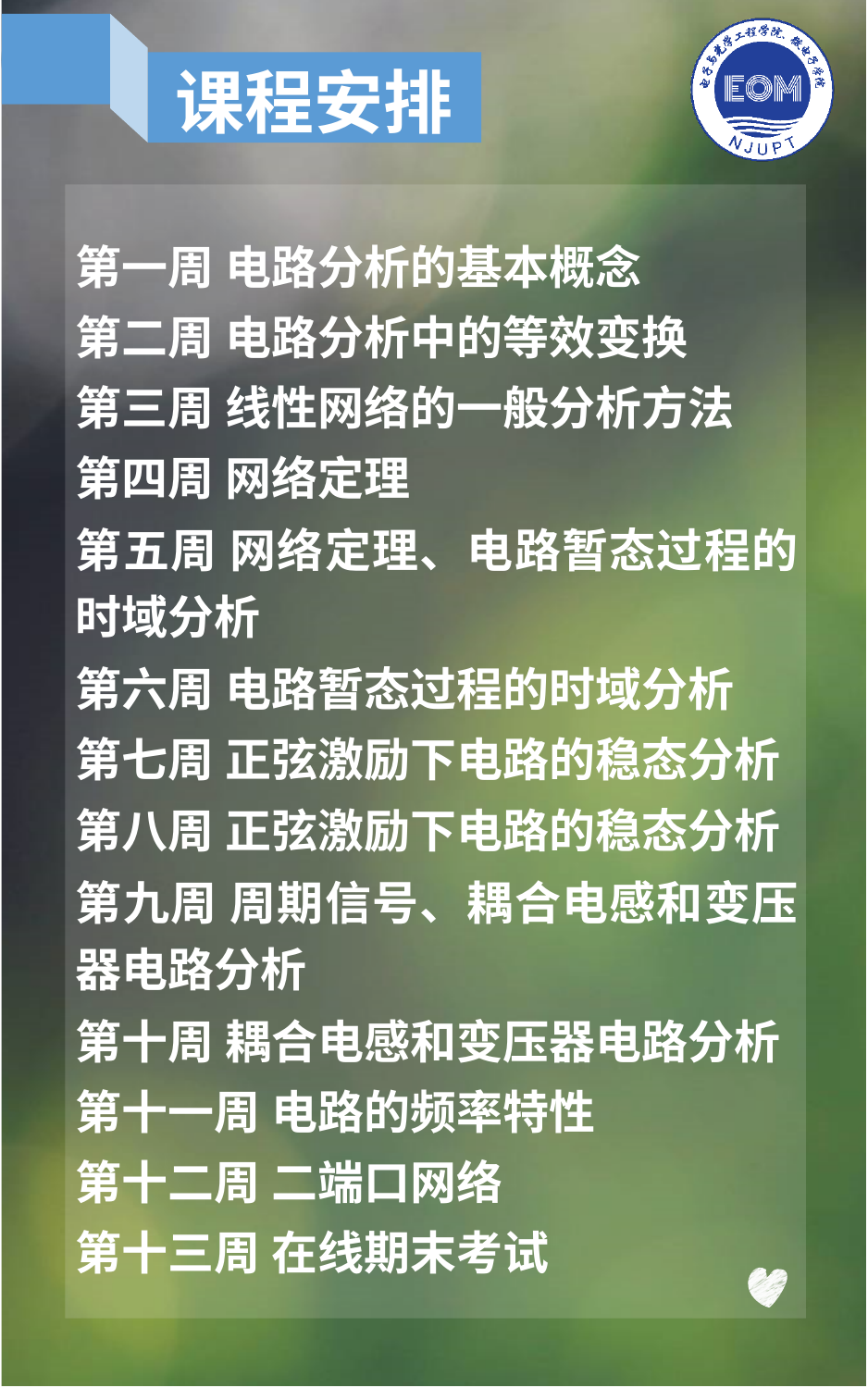

课程安排
| 第一周 电路分析的基本概念 |
| --- |
| 第二周 电路分析中的等效变换 |
| 第三周 线性网络的一般分析方法 |
| 第四周 网络定理 |
| 第五周 网络定理、电路暂态过程的时域分析 |
| 第六周 电路暂态过程的时域分析 |
| 第七周 正弦激励下电路的稳态分析 |
| 第八周 正弦激励下电路的稳态分析 |
| 第九周 周期信号、耦合电感和变压器电路分析 |
| 第十周 耦合电感和变压器电路分析 |
| 第十一周 电路的频率特性 |
| 第十二周 二端口网络 |
| 第十三周 在线期末考试 |